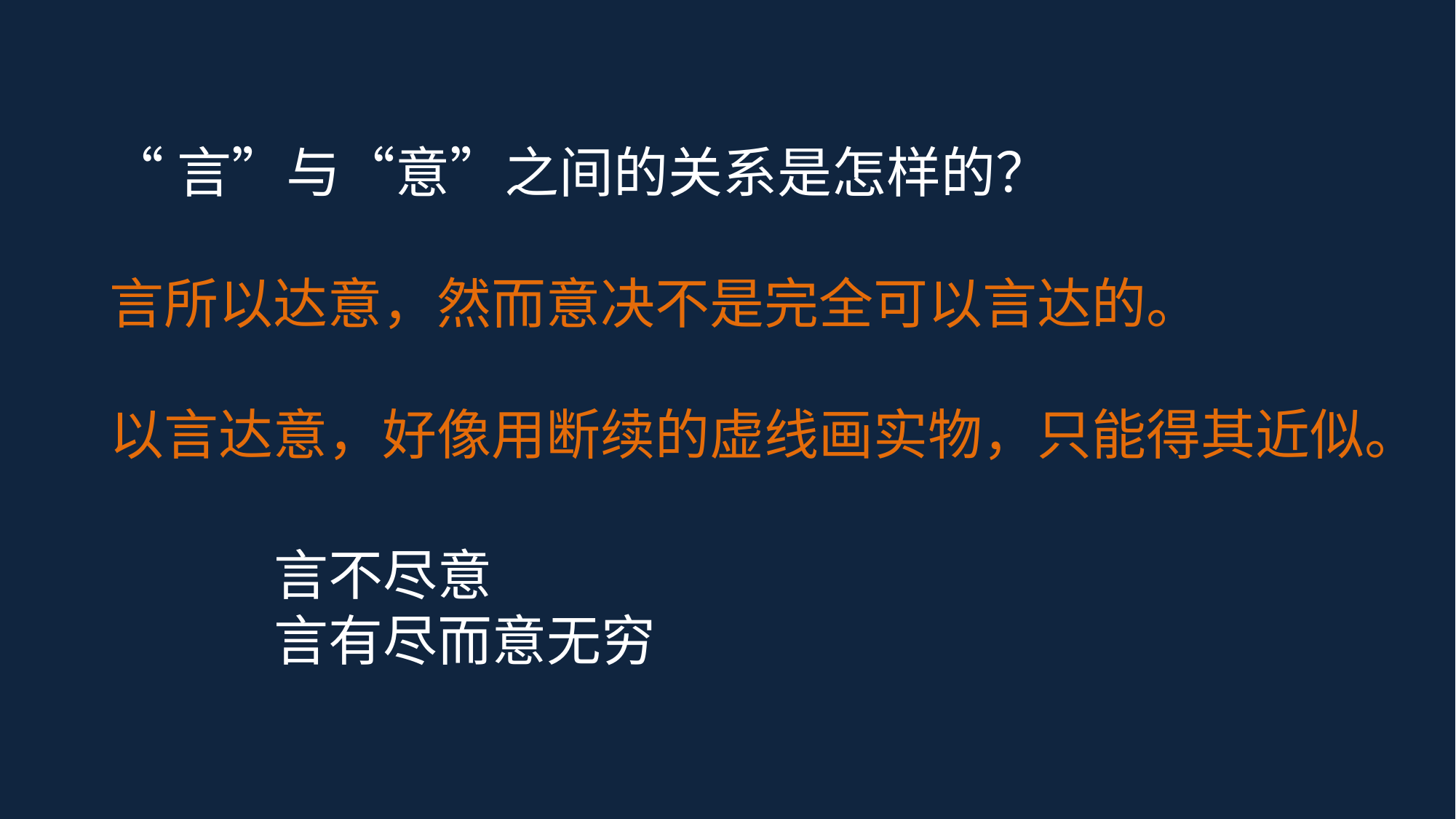

“言”与“意”之间的关系是怎样的？

言所以达意，然而意决不是完全可以言达的。

以言达意，好像用断续的虚线画实物，只能得其近似。
言不尽意
言有尽而意无穷